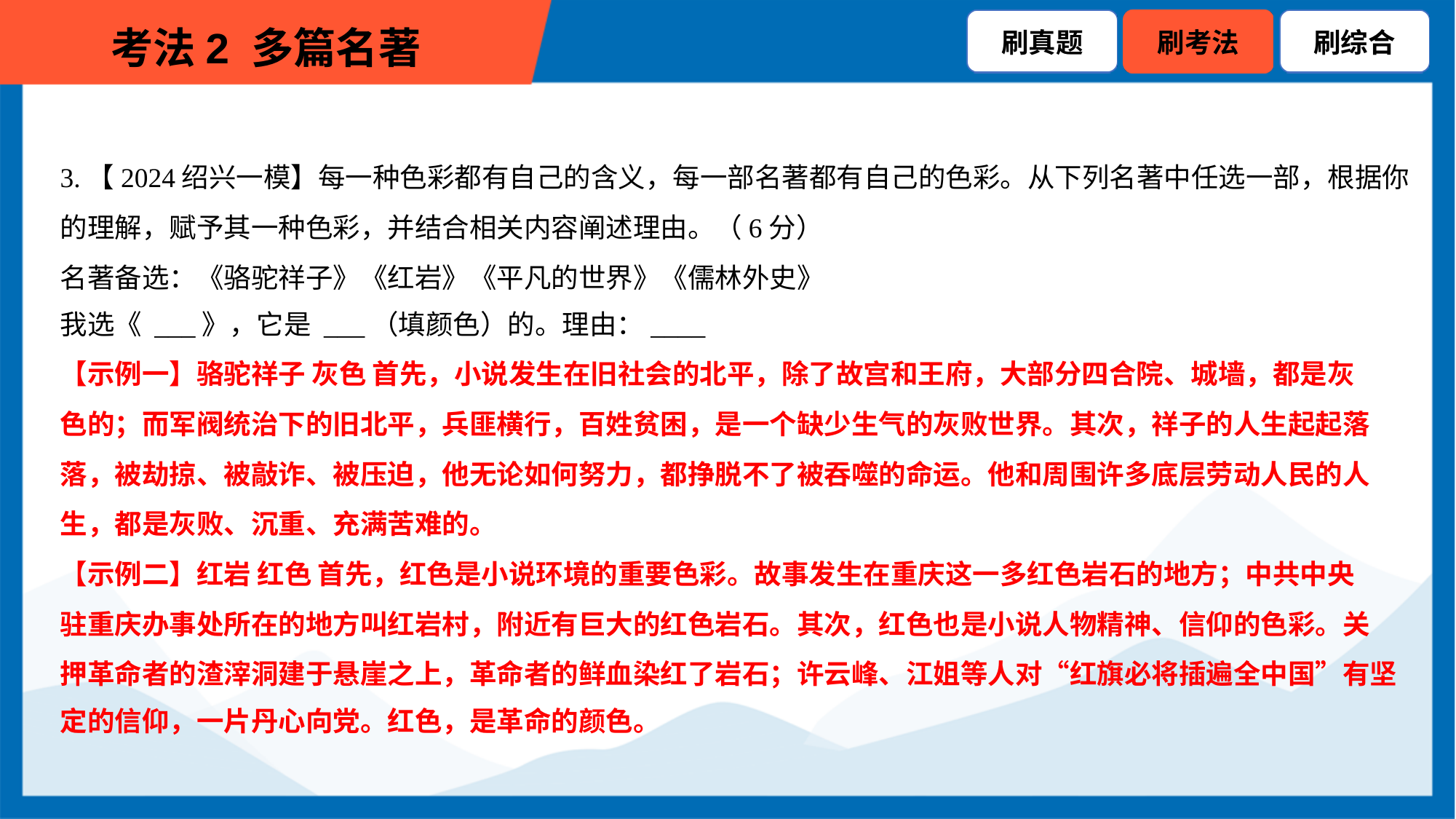

3.【2024绍兴一模】每一种色彩都有自己的含义，每一部名著都有自己的色彩。从下列名著中任选一部，根据你
的理解，赋予其一种色彩，并结合相关内容阐述理由。（6分）
名著备选：《骆驼祥子》《红岩》《平凡的世界》《儒林外史》
我选《 ___》，它是 ___（填颜色）的。理由：____
【示例一】骆驼祥子 灰色 首先，小说发生在旧社会的北平，除了故宫和王府，大部分四合院、城墙，都是灰
色的；而军阀统治下的旧北平，兵匪横行，百姓贫困，是一个缺少生气的灰败世界。其次，祥子的人生起起落
落，被劫掠、被敲诈、被压迫，他无论如何努力，都挣脱不了被吞噬的命运。他和周围许多底层劳动人民的人
生，都是灰败、沉重、充满苦难的。
【示例二】红岩 红色 首先，红色是小说环境的重要色彩。故事发生在重庆这一多红色岩石的地方；中共中央
驻重庆办事处所在的地方叫红岩村，附近有巨大的红色岩石。其次，红色也是小说人物精神、信仰的色彩。关
押革命者的渣滓洞建于悬崖之上，革命者的鲜血染红了岩石；许云峰、江姐等人对“红旗必将插遍全中国”有坚
定的信仰，一片丹心向党。红色，是革命的颜色。